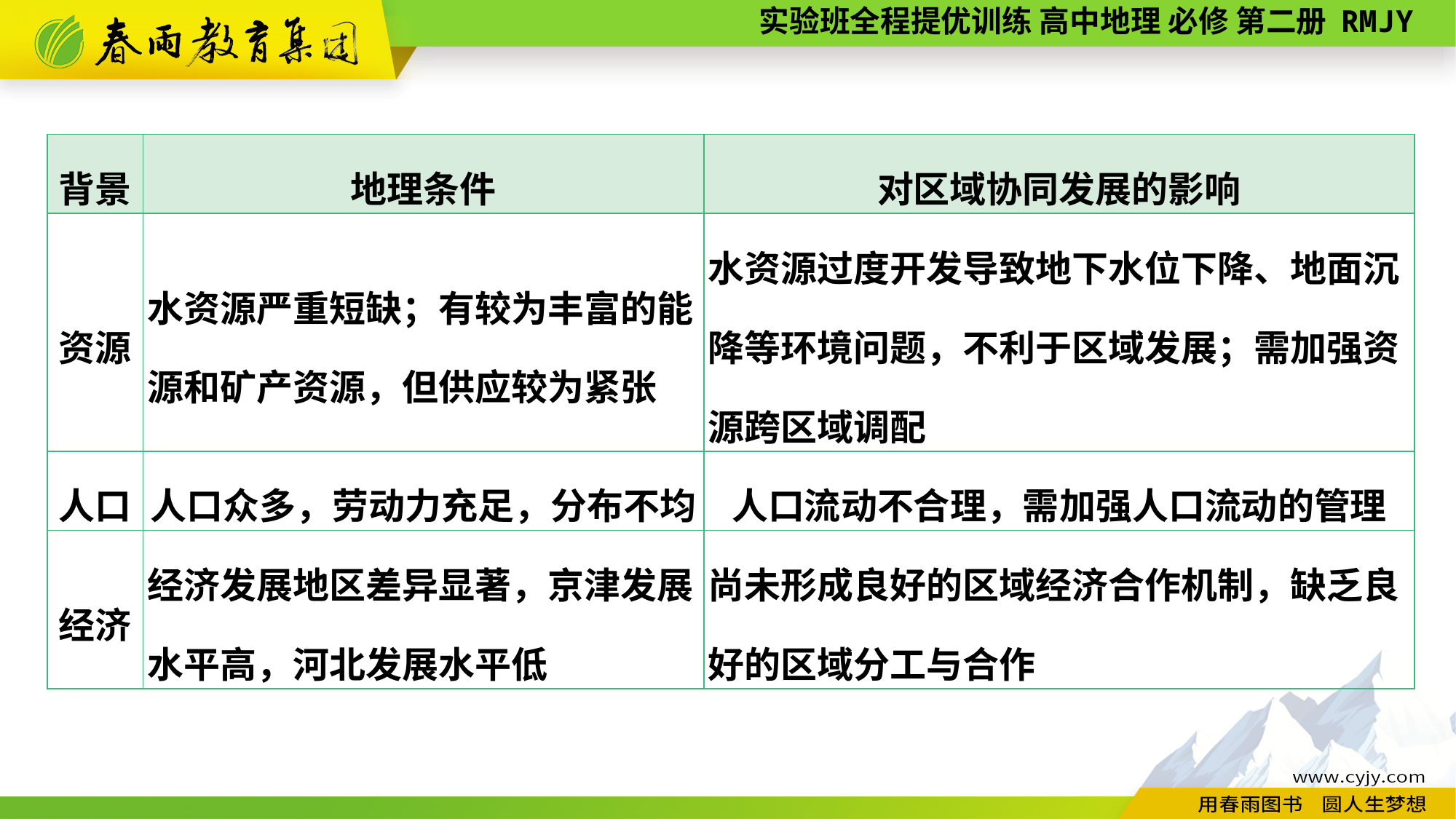

| 背景 | 地理条件 | 对区域协同发展的影响 |
| --- | --- | --- |
| 资源 | 水资源严重短缺；有较为丰富的能源和矿产资源，但供应较为紧张 | 水资源过度开发导致地下水位下降、地面沉降等环境问题，不利于区域发展；需加强资源跨区域调配 |
| 人口 | 人口众多，劳动力充足，分布不均 | 人口流动不合理，需加强人口流动的管理 |
| 经济 | 经济发展地区差异显著，京津发展水平高，河北发展水平低 | 尚未形成良好的区域经济合作机制，缺乏良好的区域分工与合作 |